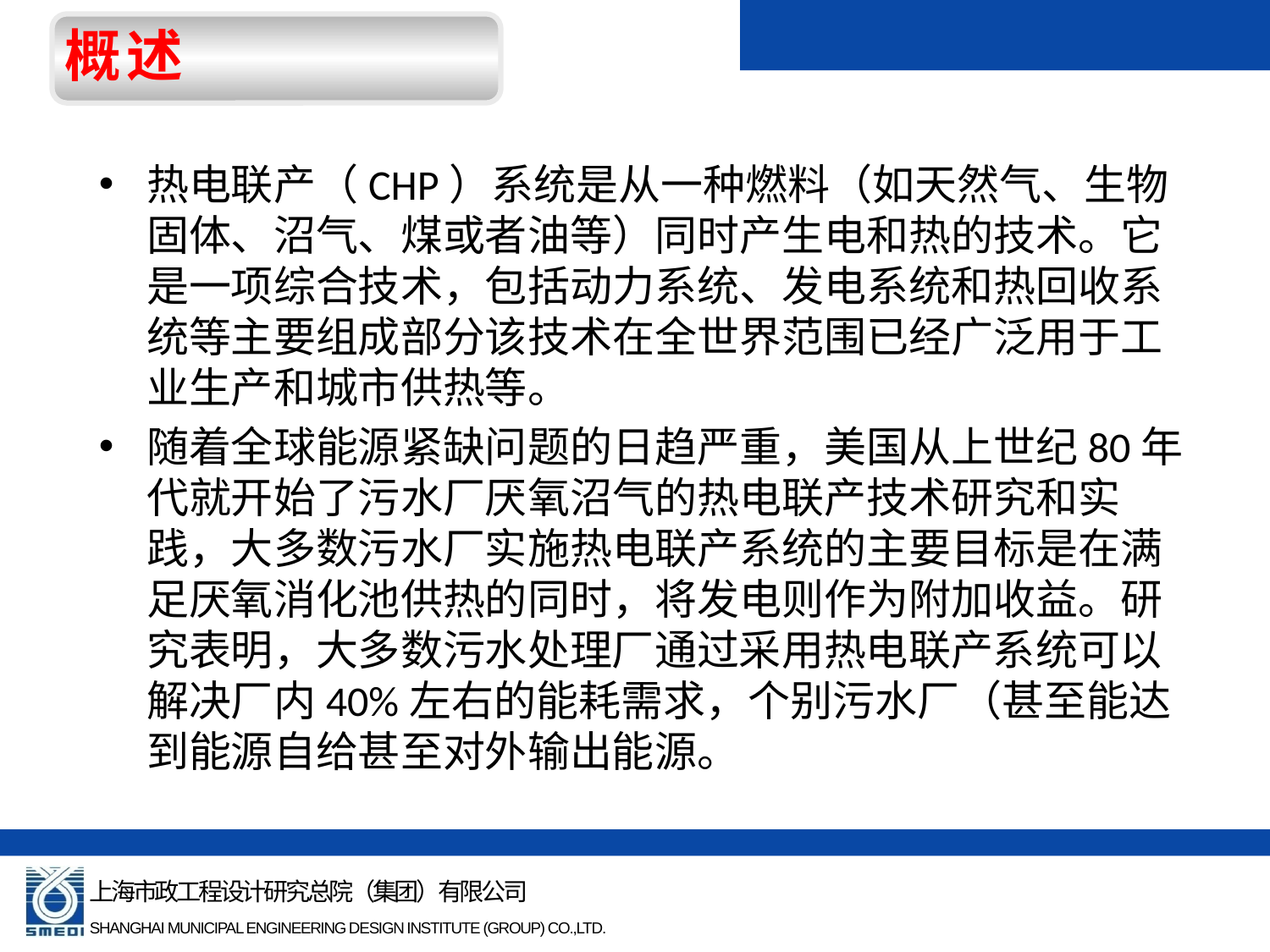

概述
热电联产（CHP）系统是从一种燃料（如天然气、生物固体、沼气、煤或者油等）同时产生电和热的技术。它是一项综合技术，包括动力系统、发电系统和热回收系统等主要组成部分该技术在全世界范围已经广泛用于工业生产和城市供热等。
随着全球能源紧缺问题的日趋严重，美国从上世纪80年代就开始了污水厂厌氧沼气的热电联产技术研究和实践，大多数污水厂实施热电联产系统的主要目标是在满足厌氧消化池供热的同时，将发电则作为附加收益。研究表明，大多数污水处理厂通过采用热电联产系统可以解决厂内40%左右的能耗需求，个别污水厂（甚至能达到能源自给甚至对外输出能源。